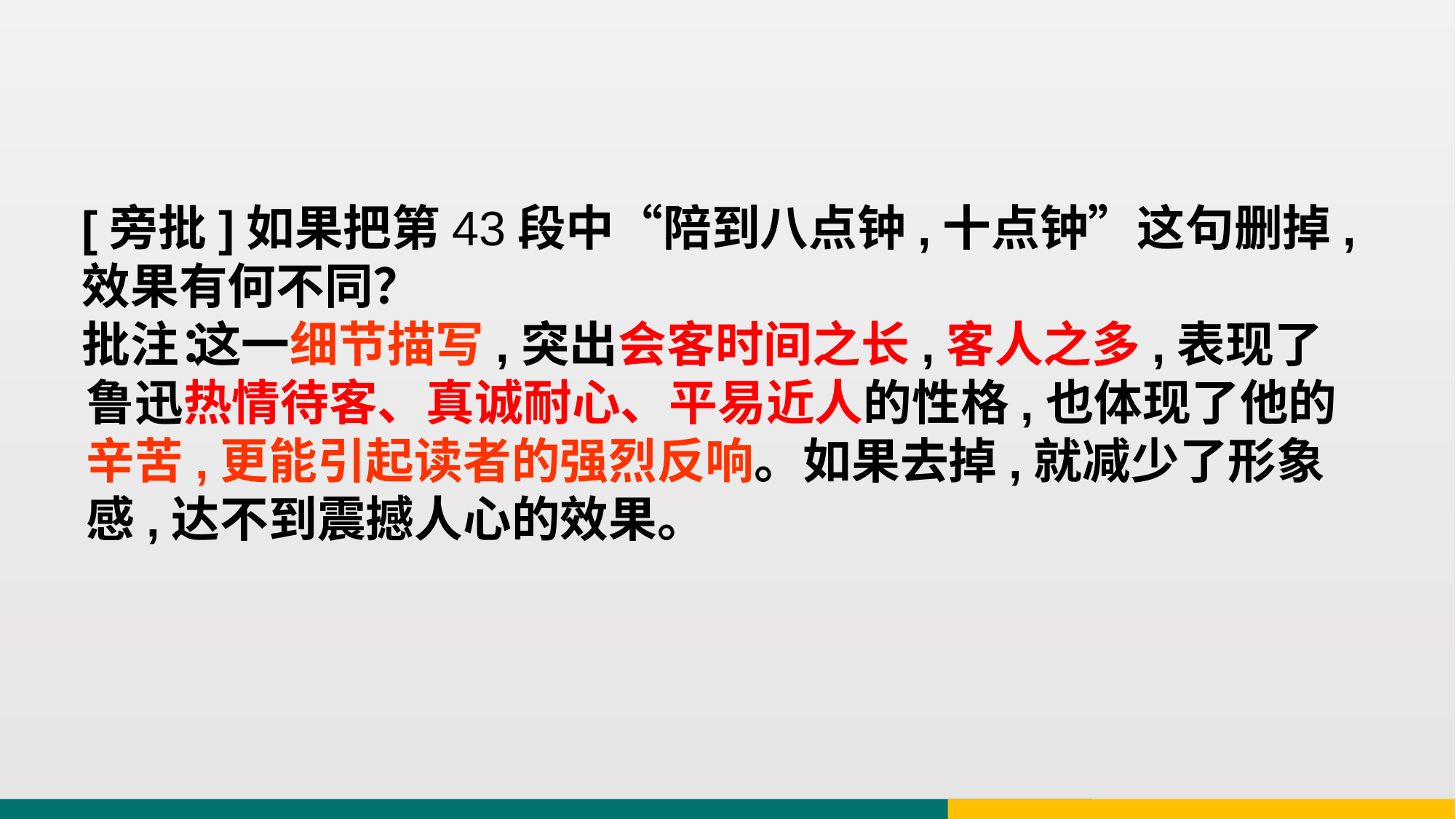

[旁批]如果把第43段中“陪到八点钟,十点钟”这句删掉,效果有何不同？
批注：
          这一细节描写,突出会客时间之长,客人之多,表现了鲁迅热情待客、真诚耐心、平易近人的性格,也体现了他的辛苦,更能引起读者的强烈反响。如果去掉,就减少了形象感,达不到震撼人心的效果。